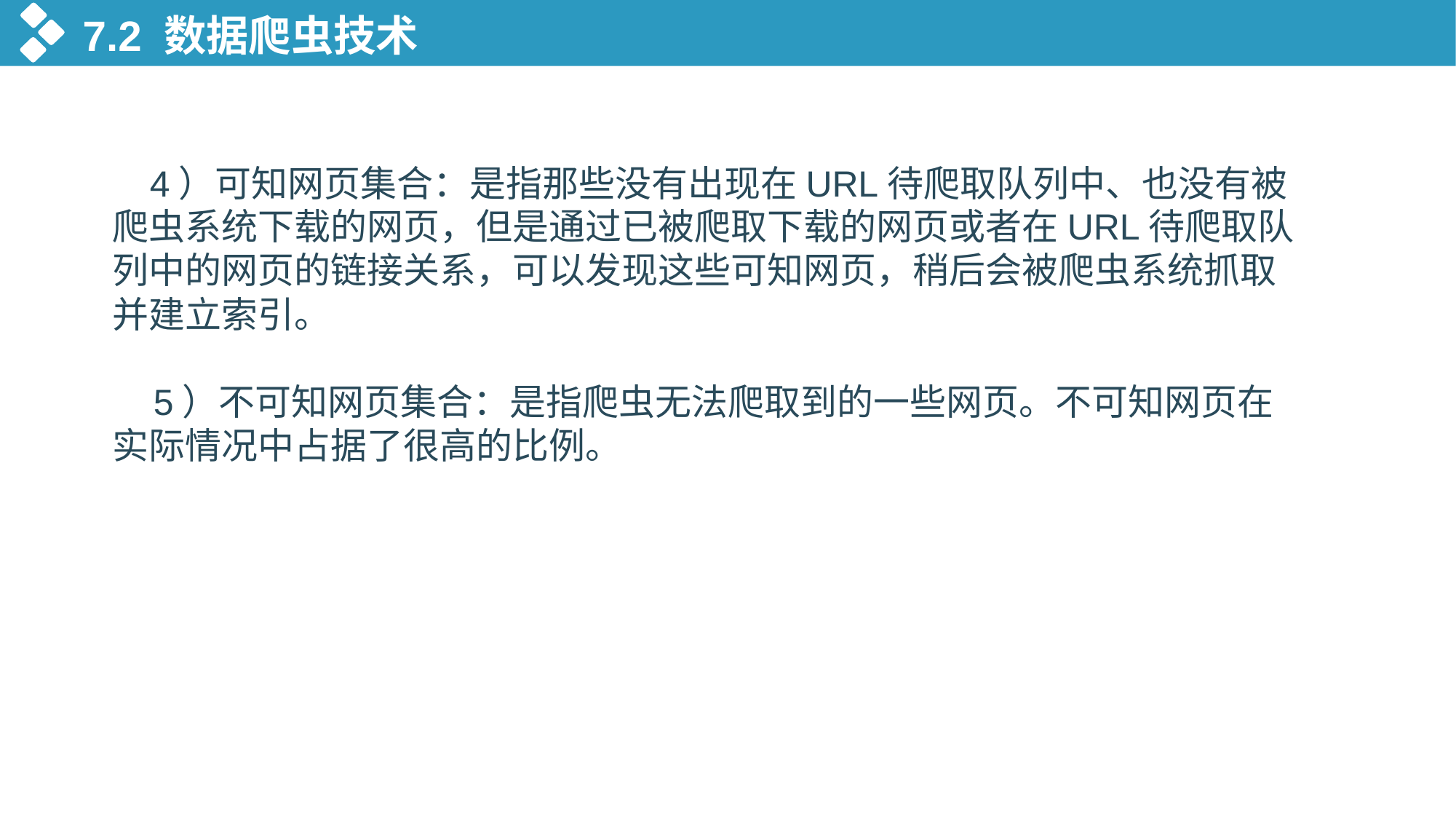

7.2 数据爬虫技术

    4）可知网页集合：是指那些没有出现在URL待爬取队列中、也没有被爬虫系统下载的网页，但是通过已被爬取下载的网页或者在URL待爬取队列中的网页的链接关系，可以发现这些可知网页，稍后会被爬虫系统抓取并建立索引。

    5）不可知网页集合：是指爬虫无法爬取到的一些网页。不可知网页在实际情况中占据了很高的比例。